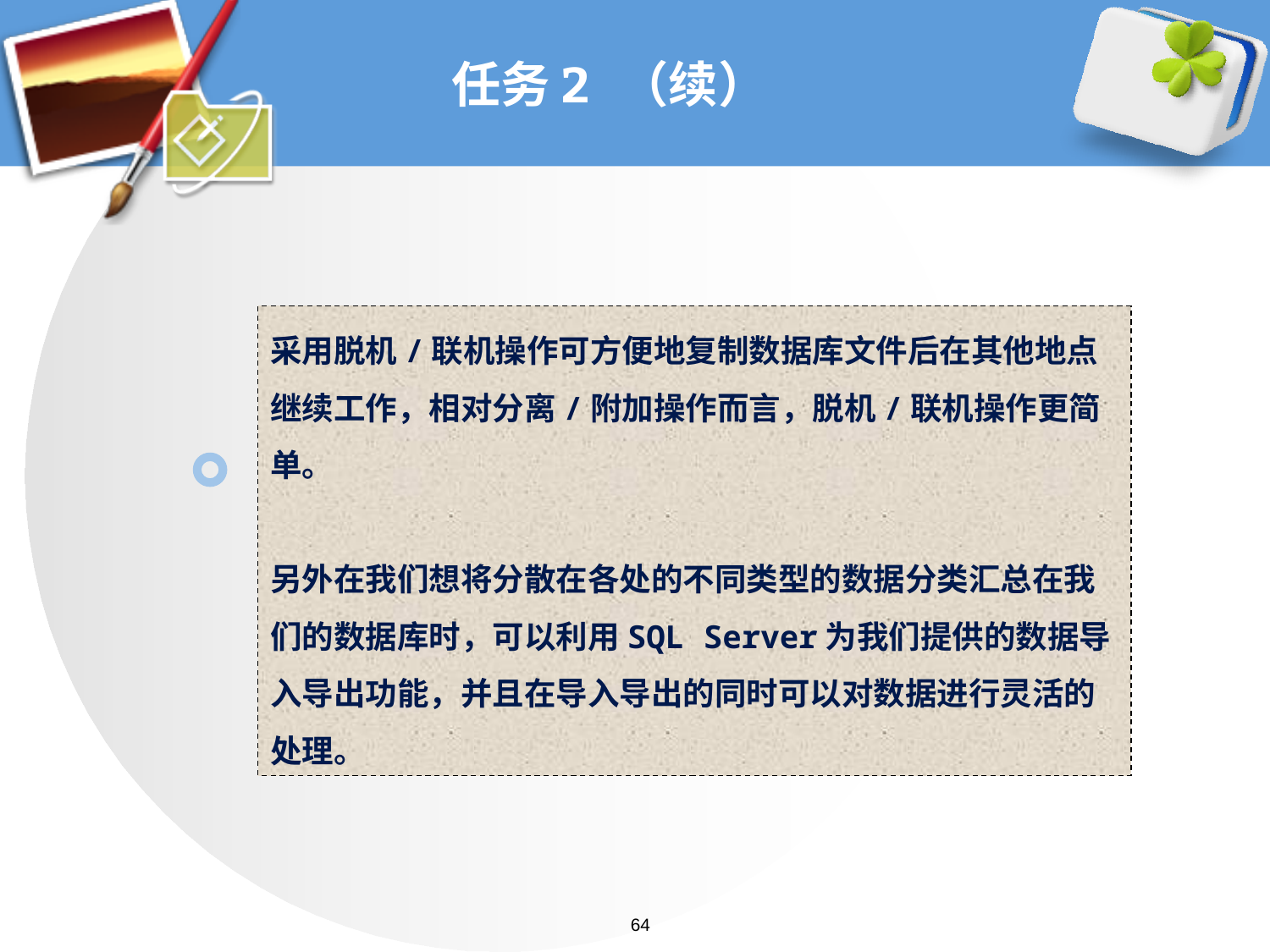

# 任务2  （续）
采用脱机/联机操作可方便地复制数据库文件后在其他地点继续工作，相对分离/附加操作而言，脱机/联机操作更简单。

另外在我们想将分散在各处的不同类型的数据分类汇总在我们的数据库时，可以利用SQL Server为我们提供的数据导入导出功能，并且在导入导出的同时可以对数据进行灵活的处理。

64